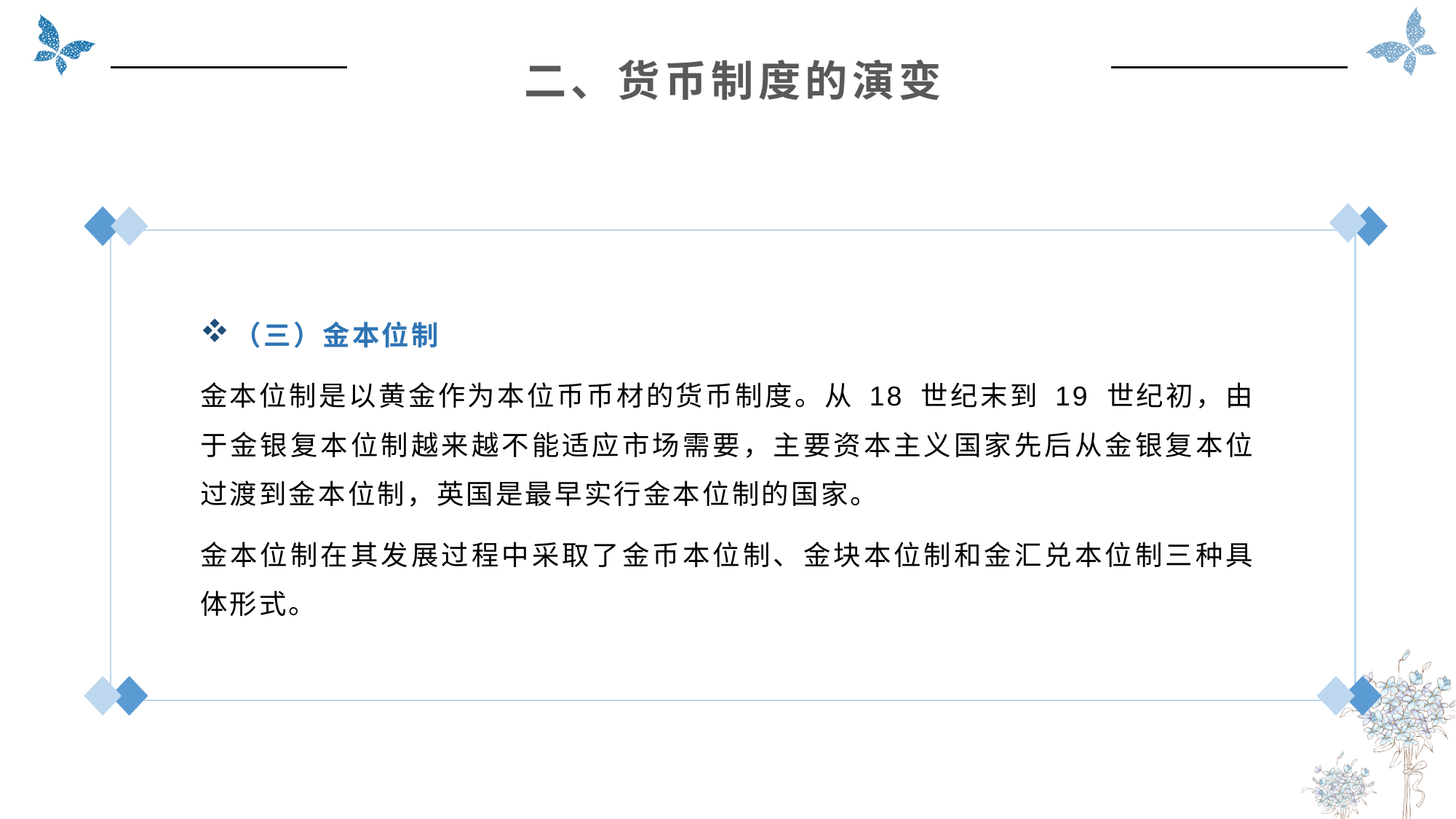

二、货币制度的演变

（三）金本位制
金本位制是以黄金作为本位币币材的货币制度。从 18 世纪末到 19 世纪初，由于金银复本位制越来越不能适应市场需要，主要资本主义国家先后从金银复本位过渡到金本位制，英国是最早实行金本位制的国家。
金本位制在其发展过程中采取了金币本位制、金块本位制和金汇兑本位制三种具体形式。